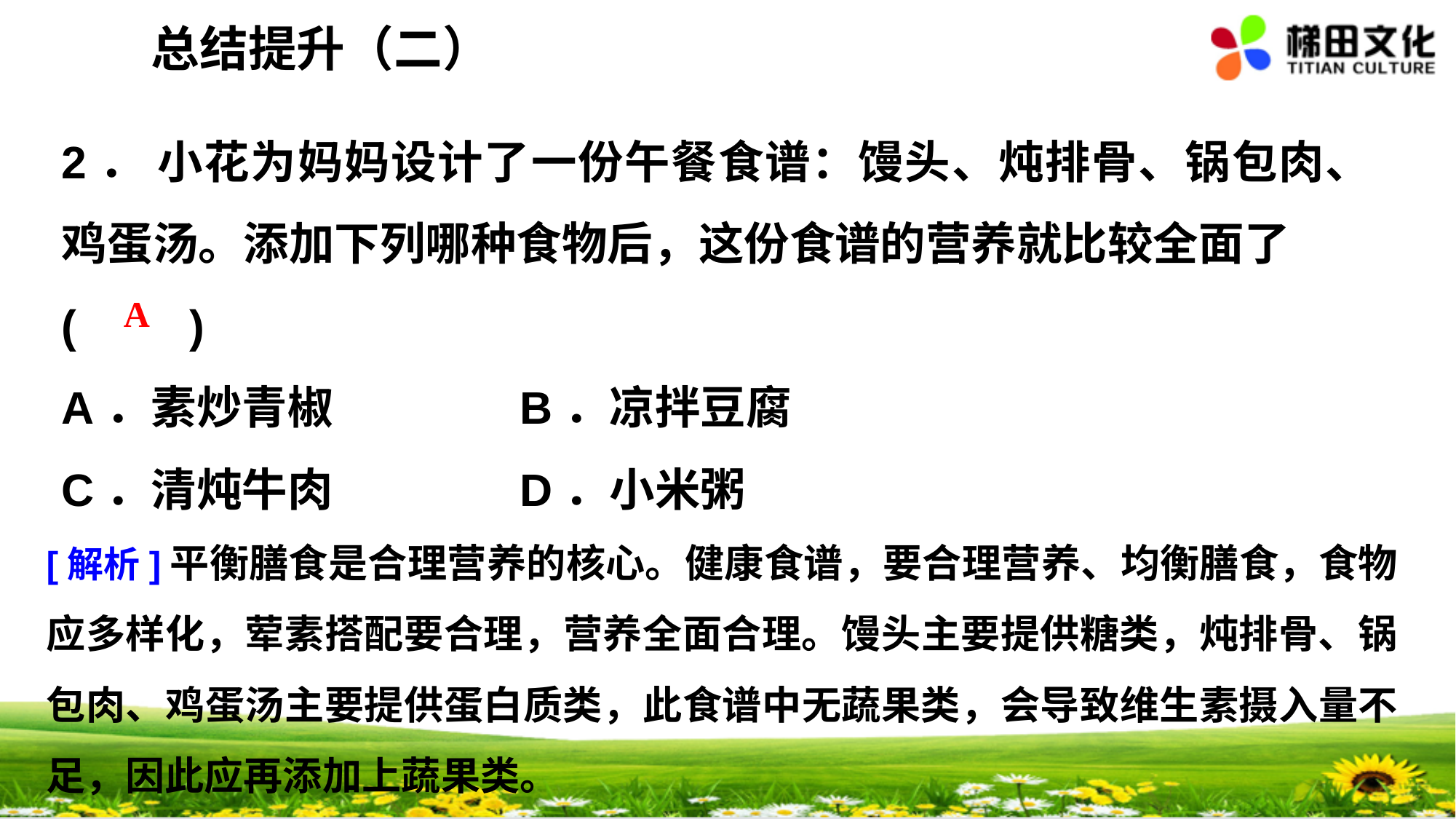

总结提升（二）
2． 小花为妈妈设计了一份午餐食谱：馒头、炖排骨、锅包肉、鸡蛋汤。添加下列哪种食物后，这份食谱的营养就比较全面了
(　　)
A．素炒青椒                 B．凉拌豆腐
C．清炖牛肉                 D．小米粥
 A
[解析]平衡膳食是合理营养的核心。健康食谱，要合理营养、均衡膳食，食物应多样化，荤素搭配要合理，营养全面合理。馒头主要提供糖类，炖排骨、锅包肉、鸡蛋汤主要提供蛋白质类，此食谱中无蔬果类，会导致维生素摄入量不足，因此应再添加上蔬果类。